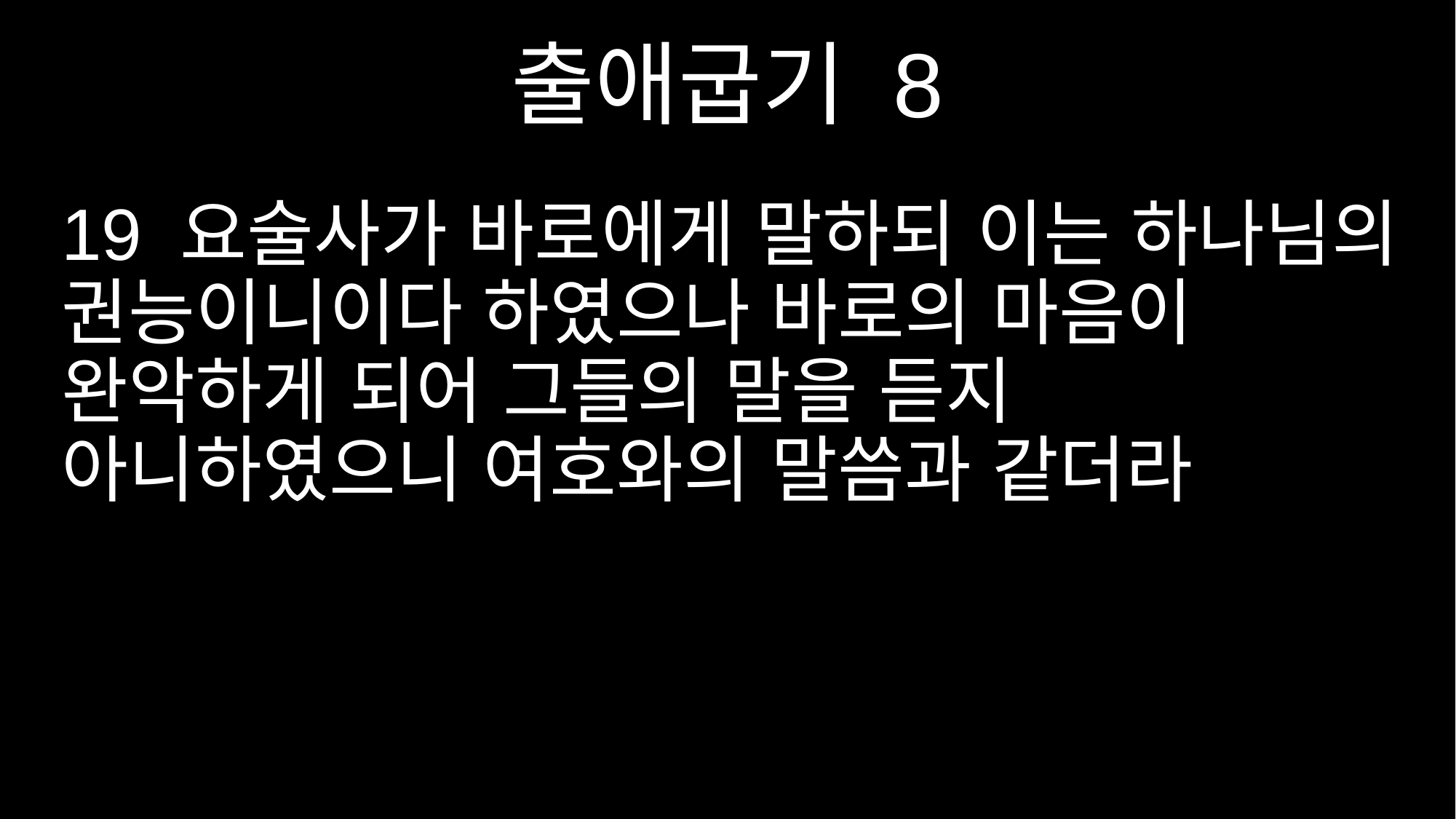

출애굽기 8
19 요술사가 바로에게 말하되 이는 하나님의 권능이니이다 하였으나 바로의 마음이 완악하게 되어 그들의 말을 듣지 아니하였으니 여호와의 말씀과 같더라